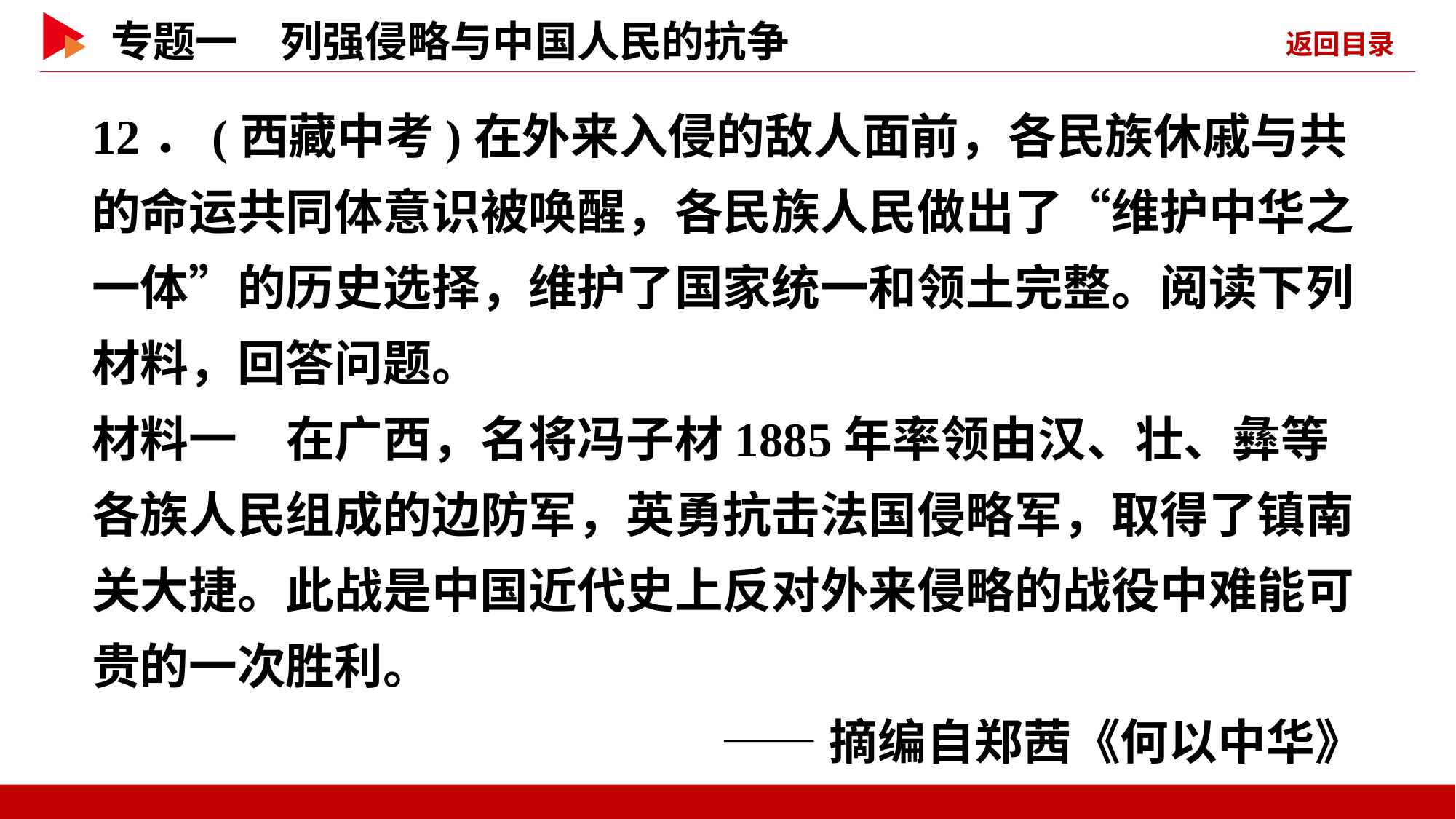

12．(西藏中考)在外来入侵的敌人面前，各民族休戚与共的命运共同体意识被唤醒，各民族人民做出了“维护中华之一体”的历史选择，维护了国家统一和领土完整。阅读下列材料，回答问题。
材料一　在广西，名将冯子材1885年率领由汉、壮、彝等各族人民组成的边防军，英勇抗击法国侵略军，取得了镇南关大捷。此战是中国近代史上反对外来侵略的战役中难能可贵的一次胜利。
——摘编自郑茜《何以中华》